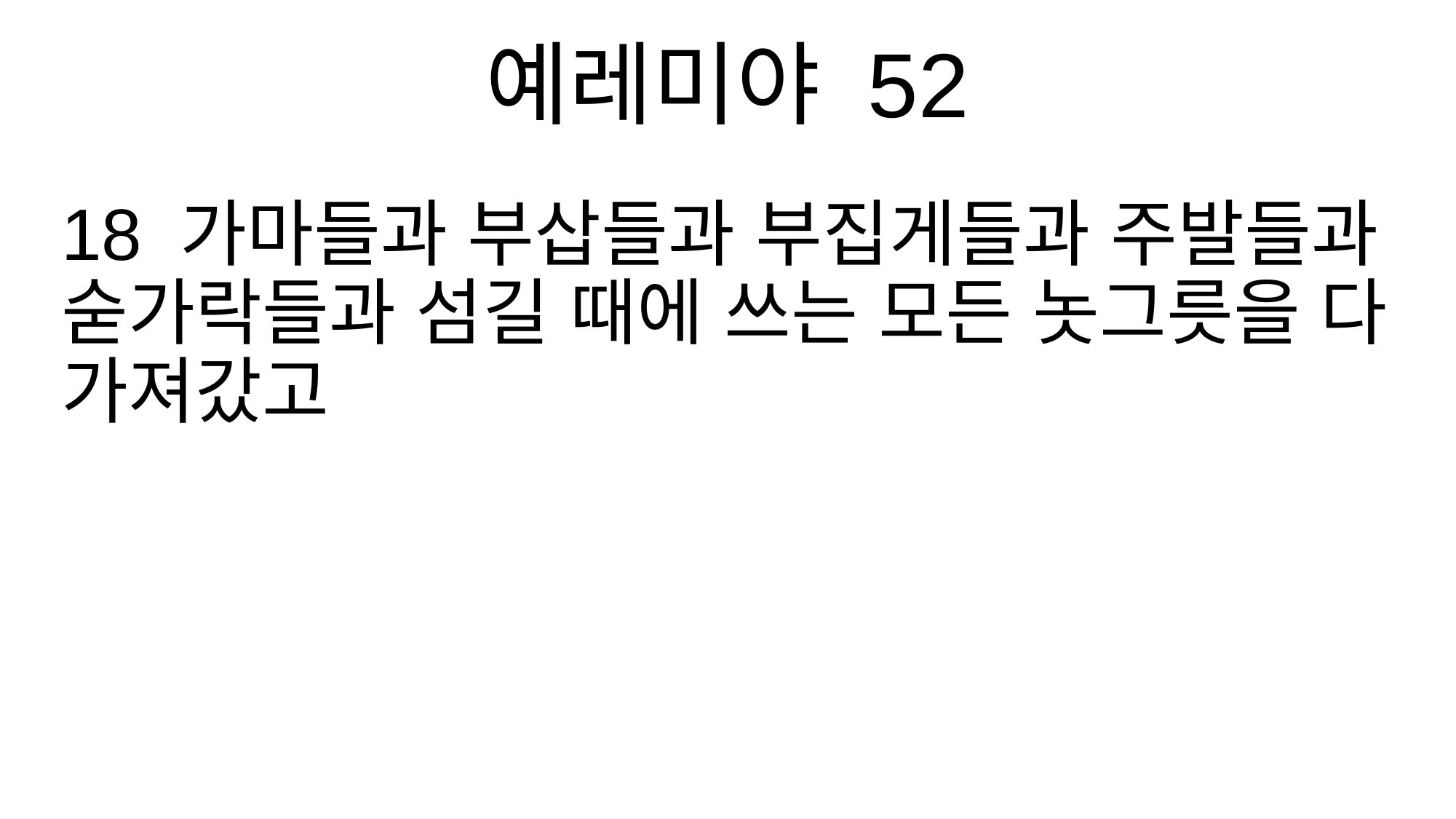

예레미야 52
18 가마들과 부삽들과 부집게들과 주발들과 숟가락들과 섬길 때에 쓰는 모든 놋그릇을 다 가져갔고